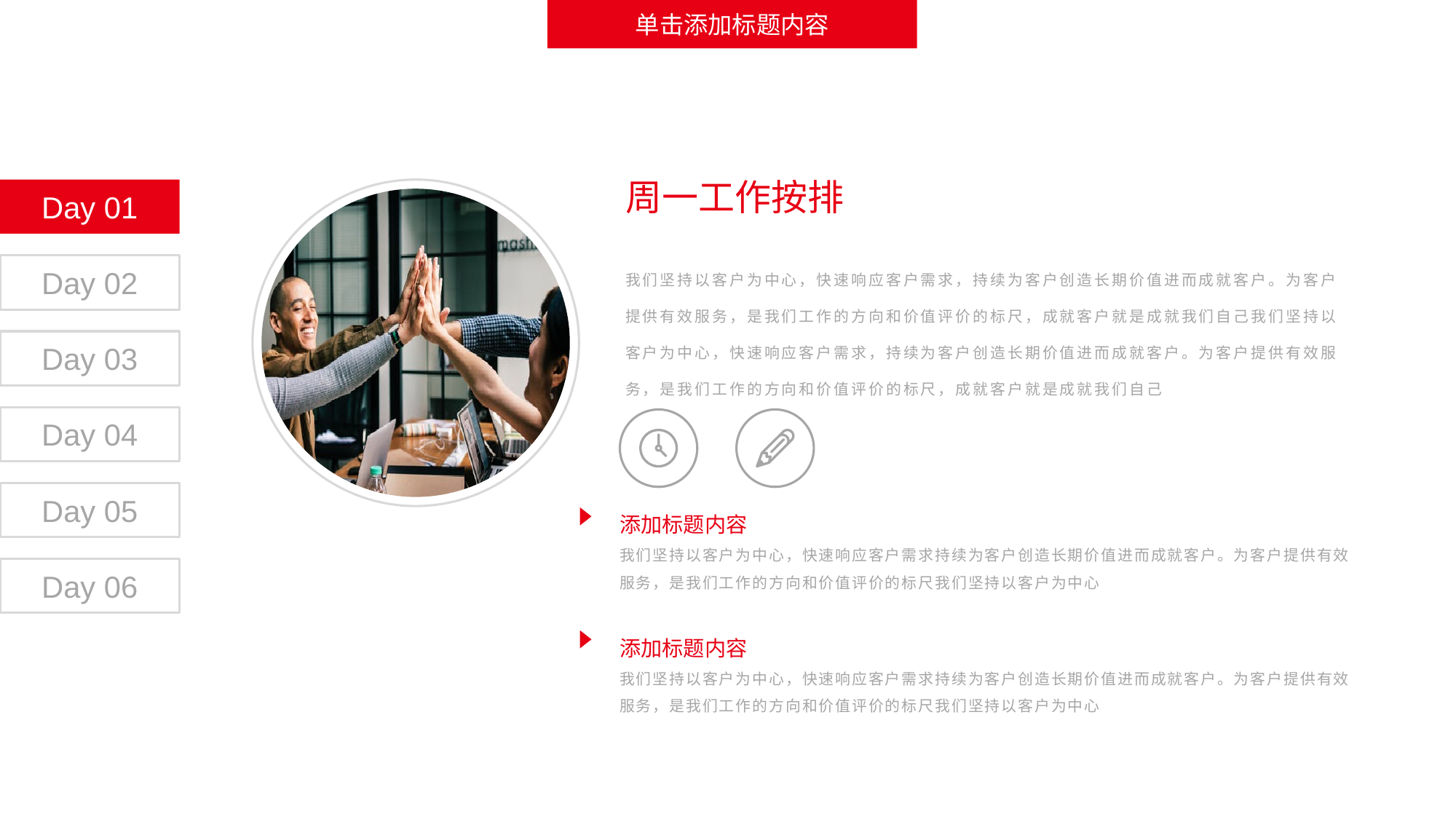

单击添加标题内容
周一工作按排
Day 01

我们坚持以客户为中心，快速响应客户需求，持续为客户创造长期价值进而成就客户。为客户提供有效服务，是我们工作的方向和价值评价的标尺，成就客户就是成就我们自己我们坚持以客户为中心，快速响应客户需求，持续为客户创造长期价值进而成就客户。为客户提供有效服务，是我们工作的方向和价值评价的标尺，成就客户就是成就我们自己
Day 02
Day 03
Day 04

Day 05
添加标题内容
我们坚持以客户为中心，快速响应客户需求持续为客户创造长期价值进而成就客户。为客户提供有效服务，是我们工作的方向和价值评价的标尺我们坚持以客户为中心

Day 06
添加标题内容
我们坚持以客户为中心，快速响应客户需求持续为客户创造长期价值进而成就客户。为客户提供有效服务，是我们工作的方向和价值评价的标尺我们坚持以客户为中心